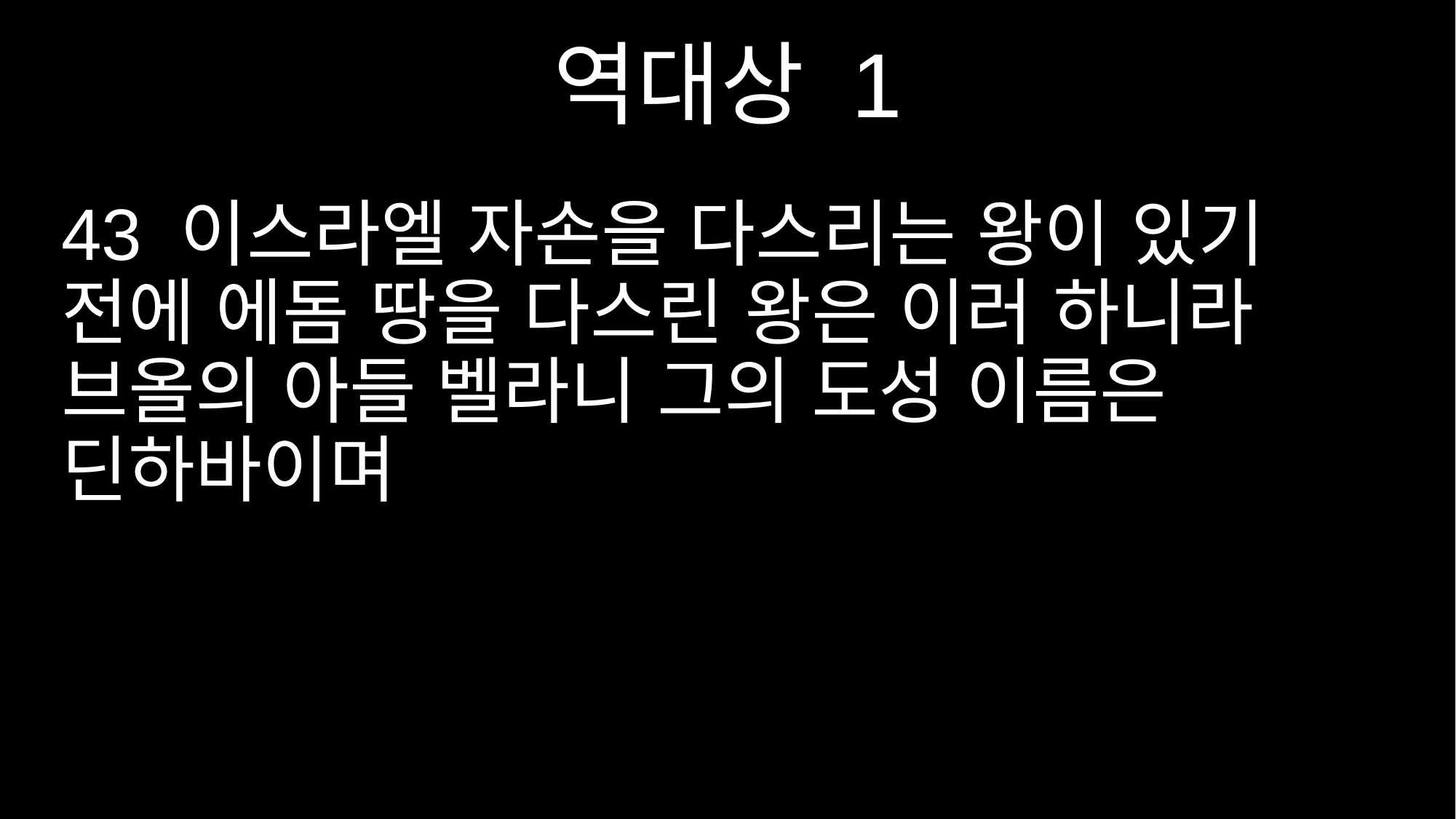

역대상 1
43 이스라엘 자손을 다스리는 왕이 있기 전에 에돔 땅을 다스린 왕은 이러 하니라 브올의 아들 벨라니 그의 도성 이름은 딘하바이며